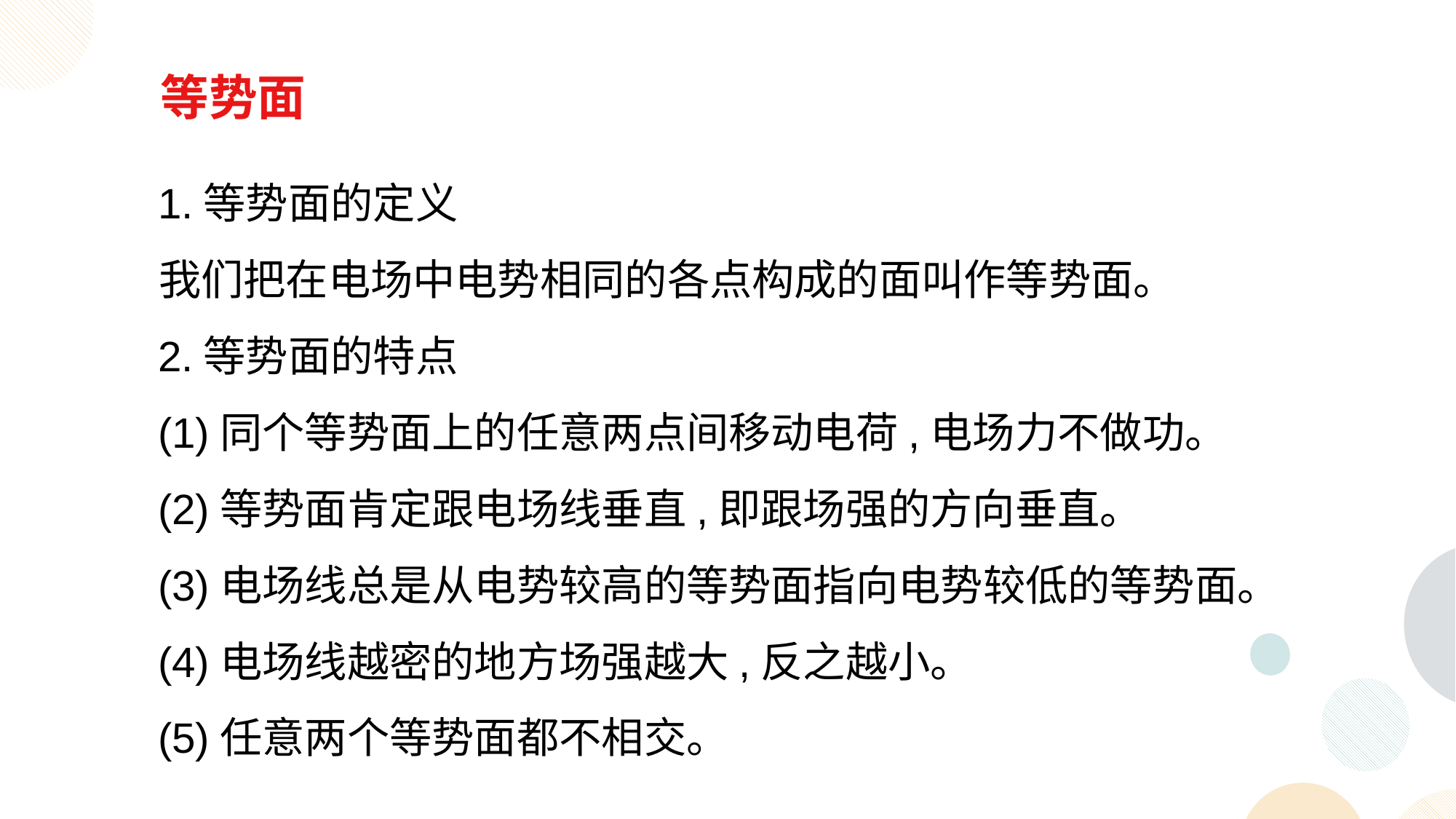

等势面
    1.等势面的定义
    我们把在电场中电势相同的各点构成的面叫作等势面。
    2.等势面的特点
    (1)同个等势面上的任意两点间移动电荷,电场力不做功。
    (2)等势面肯定跟电场线垂直,即跟场强的方向垂直。
    (3)电场线总是从电势较高的等势面指向电势较低的等势面。
    (4)电场线越密的地方场强越大,反之越小。
    (5)任意两个等势面都不相交。